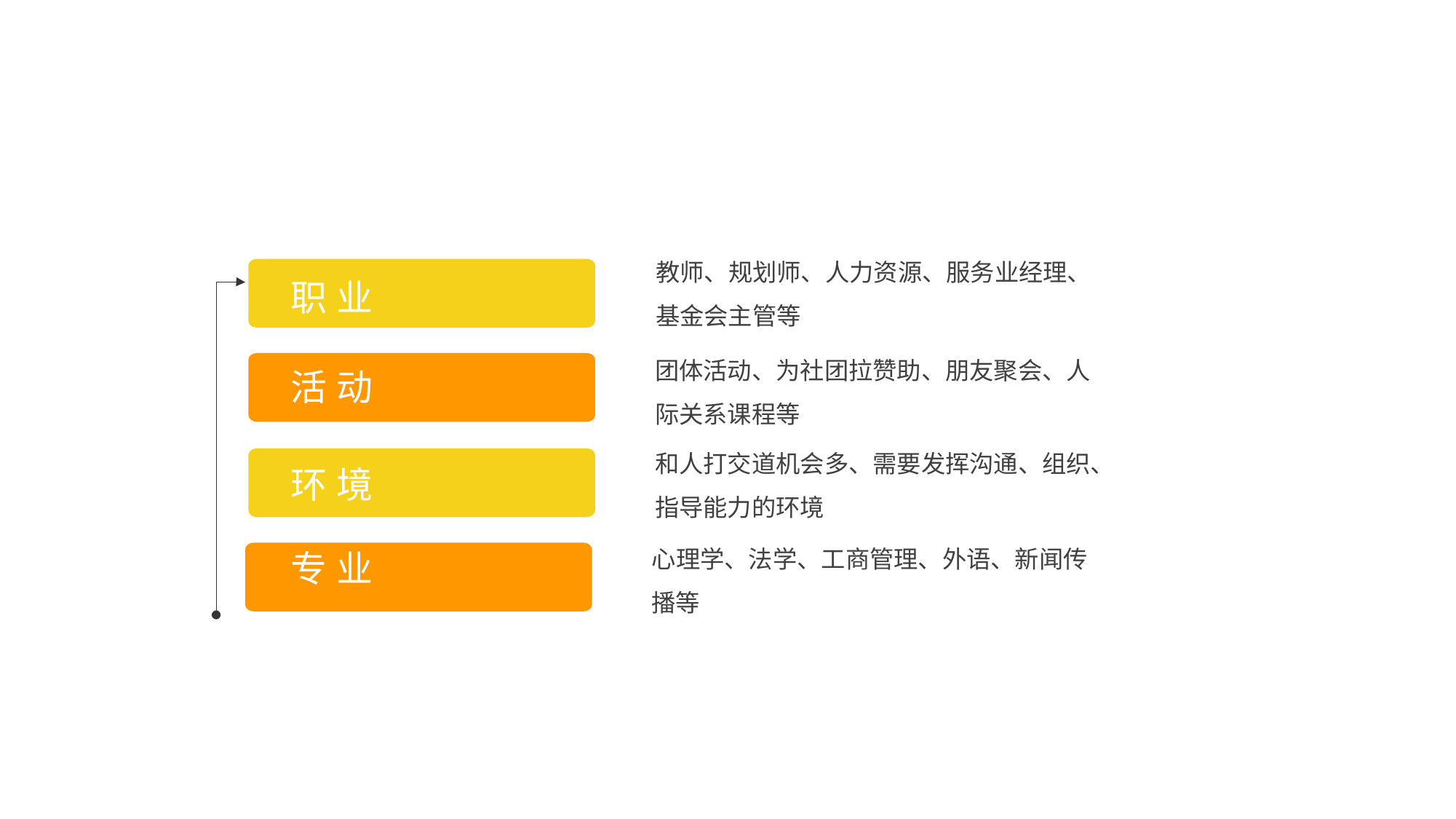

教师、规划师、人力资源、服务业经理、基金会主管等

职业
团体活动、为社团拉赞助、朋友聚会、人际关系课程等
活动
和人打交道机会多、需要发挥沟通、组织、指导能力的环境
环境
心理学、法学、工商管理、外语、新闻传播等
专业